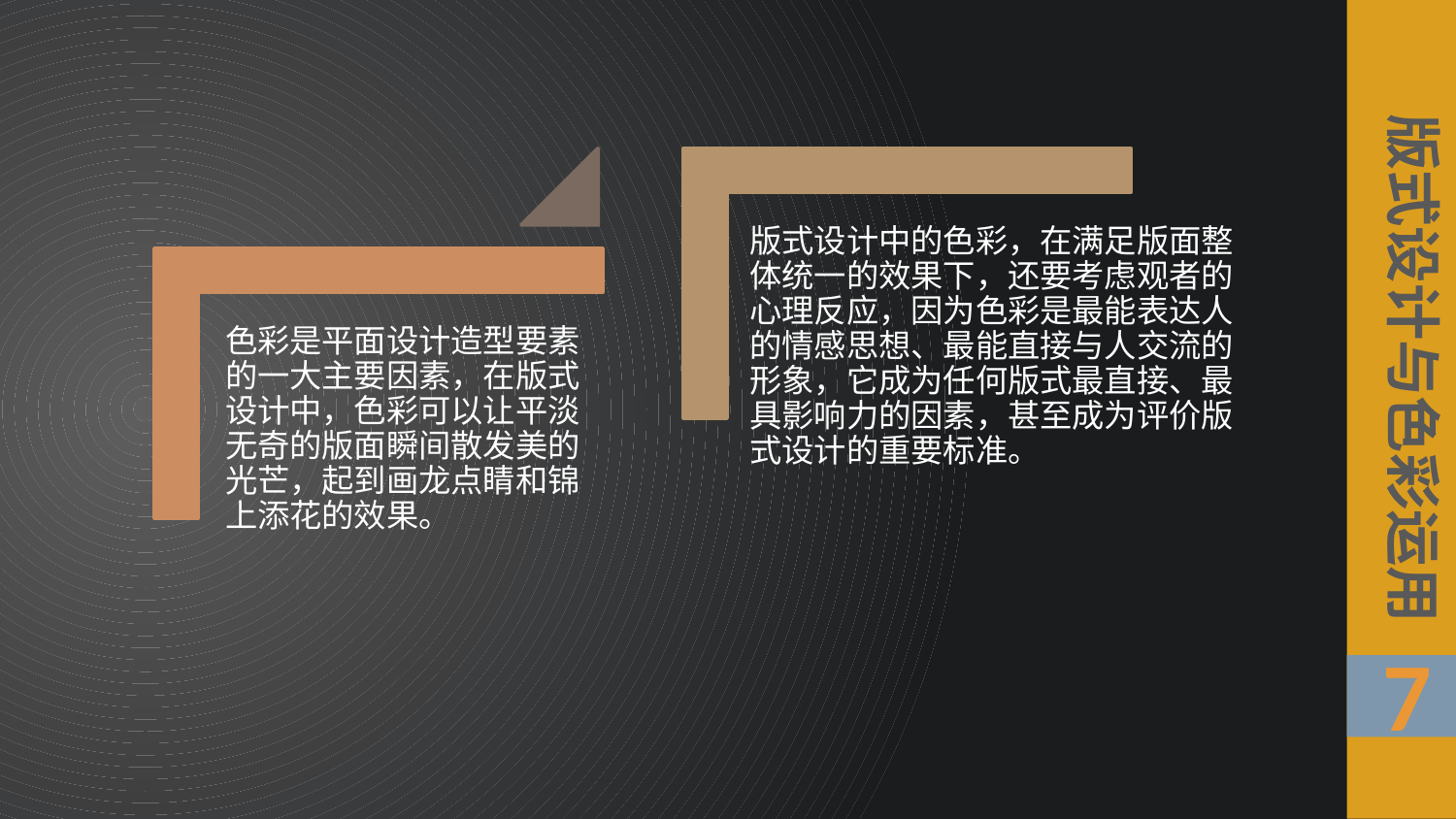

版式设计与色彩运用
色彩是平面设计造型要素的一大主要因素，在版式设计中，色彩可以让平淡无奇的版面瞬间散发美的光芒，起到画龙点睛和锦上添花的效果。
版式设计中的色彩，在满足版面整体统一的效果下，还要考虑观者的心理反应，因为色彩是最能表达人的情感思想、最能直接与人交流的形象，它成为任何版式最直接、最具影响力的因素，甚至成为评价版式设计的重要标准。
7